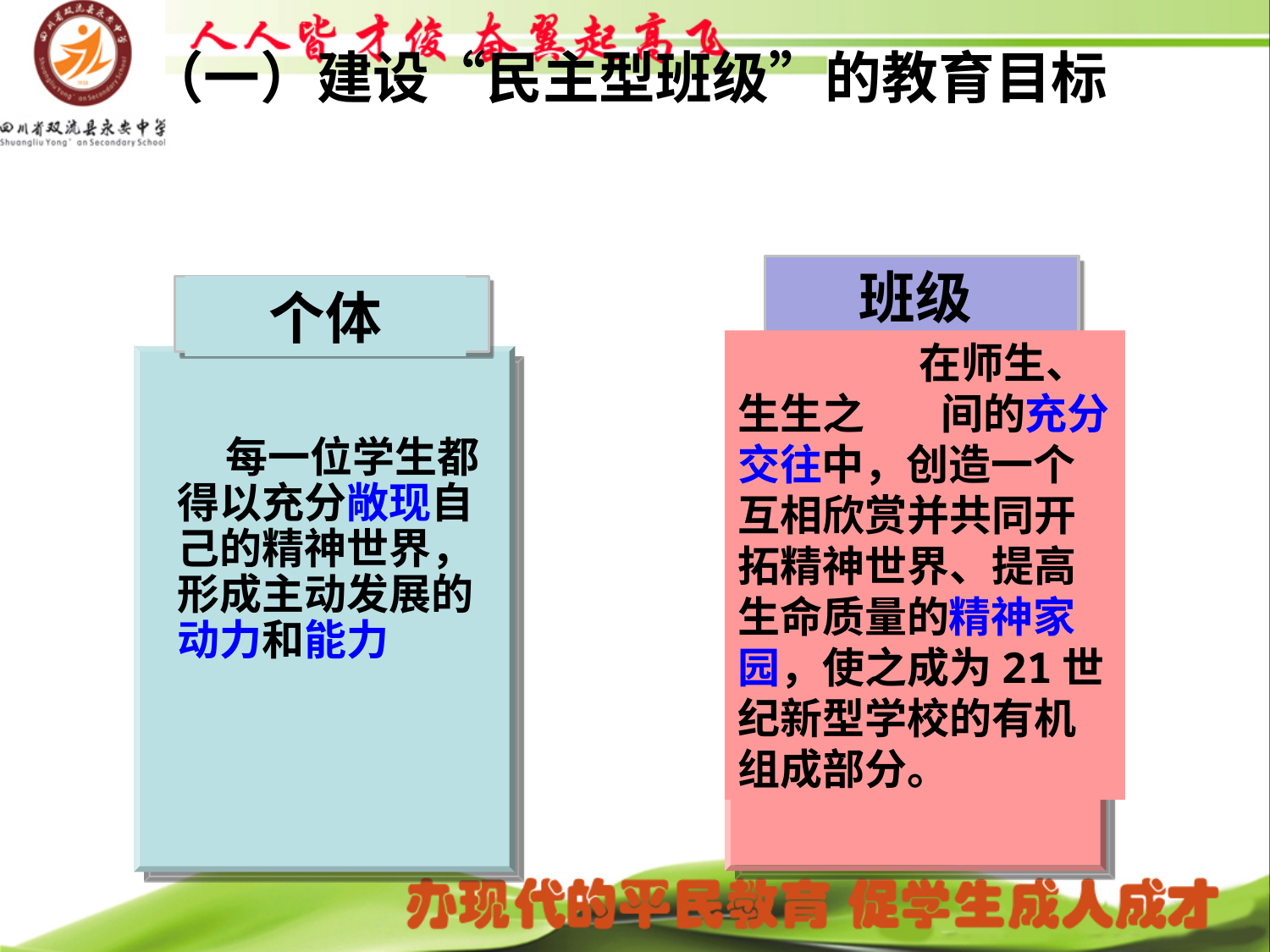

（一）建设“民主型班级”的教育目标

班级

个体
                  在师生、生生之        间的充分交往中，创造一个互相欣赏并共同开拓精神世界、提高生命质量的精神家园，使之成为21世纪新型学校的有机组成部分。

    每一位学生都得以充分敞现自己的精神世界，形成主动发展的动力和能力